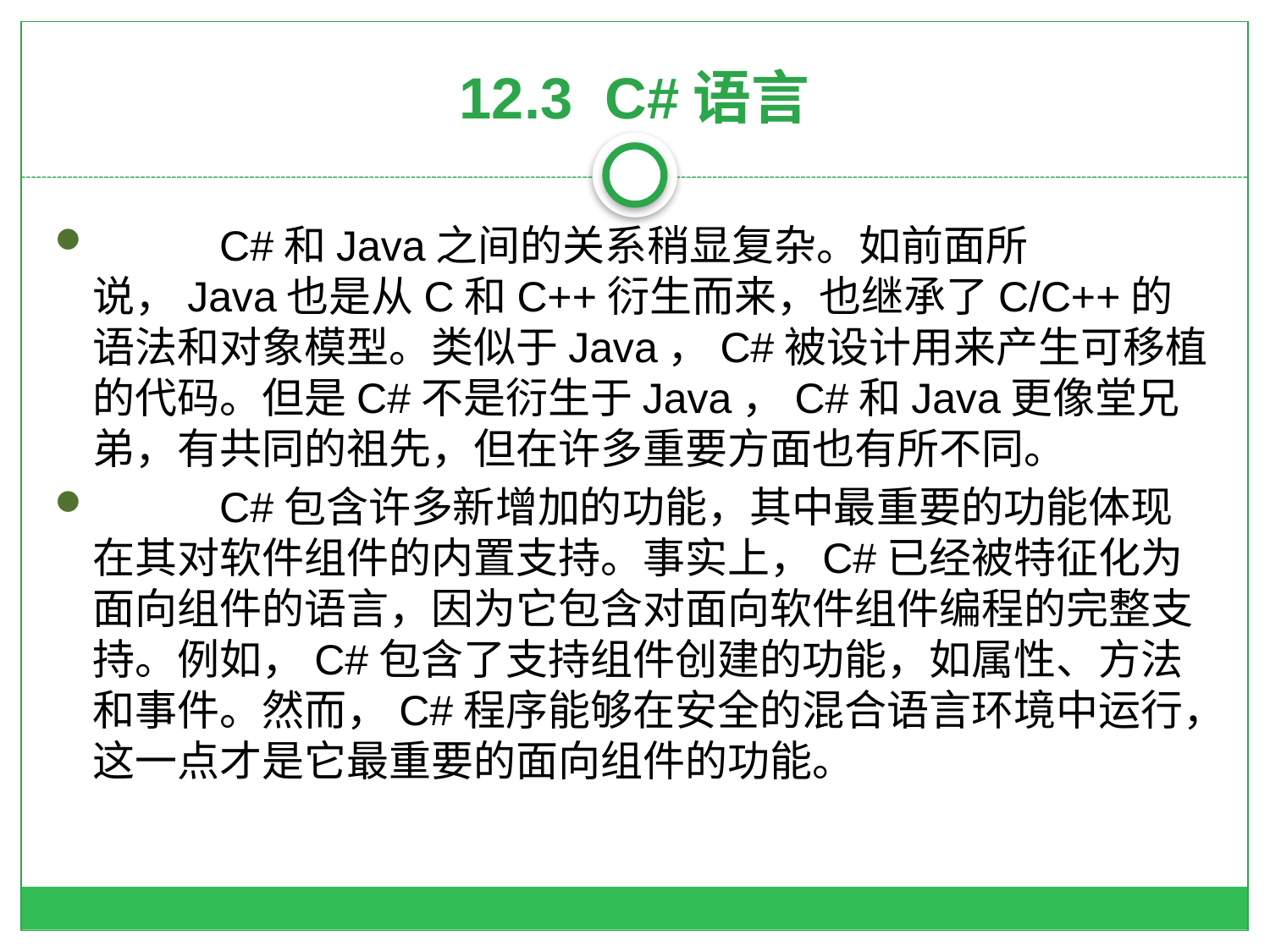

# 12.3  C#语言
	C#和Java之间的关系稍显复杂。如前面所说，Java也是从C和C++衍生而来，也继承了C/C++的语法和对象模型。类似于Java，C#被设计用来产生可移植的代码。但是C#不是衍生于Java，C#和Java更像堂兄弟，有共同的祖先，但在许多重要方面也有所不同。
	C#包含许多新增加的功能，其中最重要的功能体现在其对软件组件的内置支持。事实上，C#已经被特征化为面向组件的语言，因为它包含对面向软件组件编程的完整支持。例如，C#包含了支持组件创建的功能，如属性、方法和事件。然而，C#程序能够在安全的混合语言环境中运行，这一点才是它最重要的面向组件的功能。